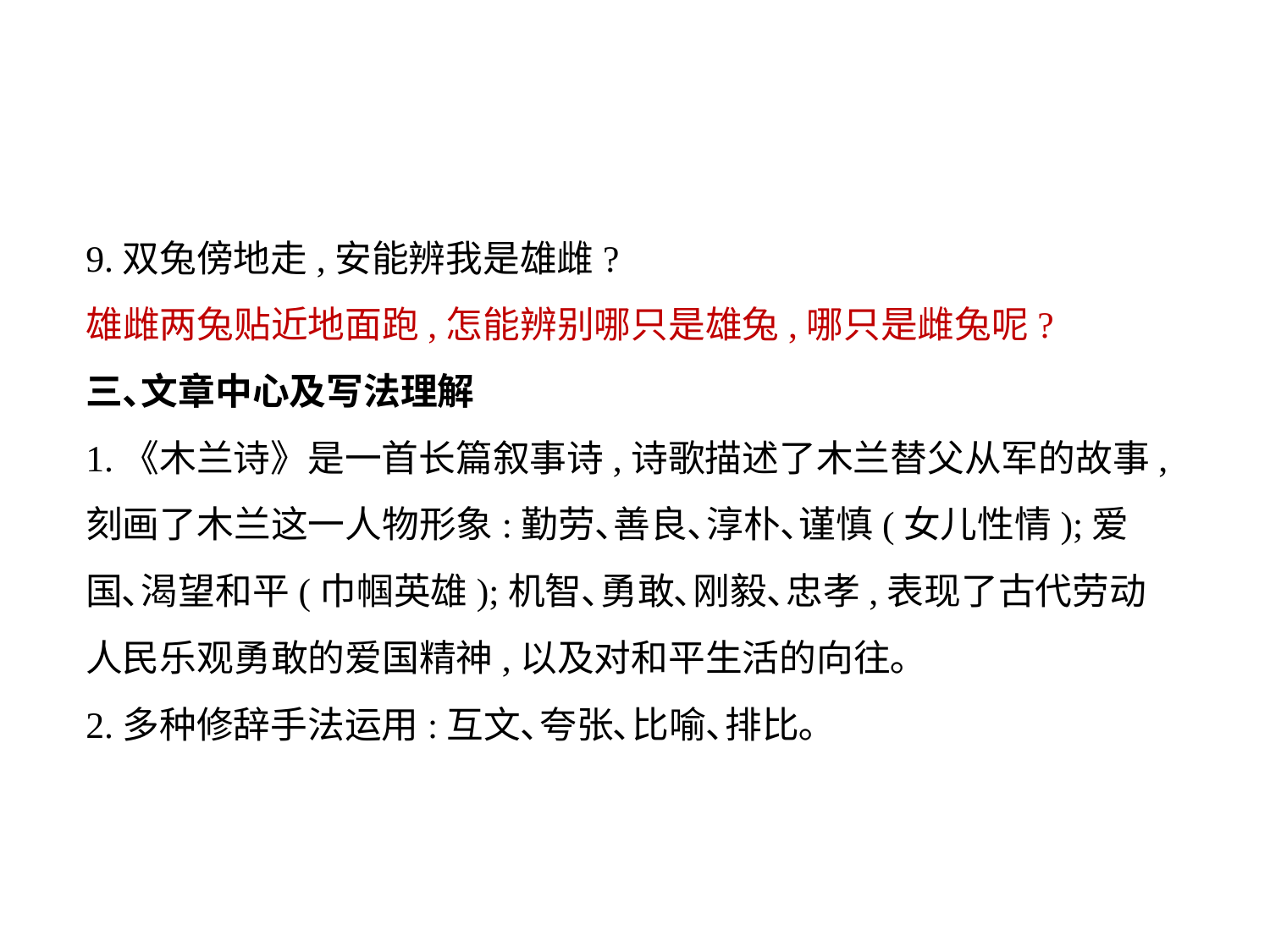

9.双兔傍地走,安能辨我是雄雌?
雄雌两兔贴近地面跑,怎能辨别哪只是雄兔,哪只是雌兔呢?
三､文章中心及写法理解
1.《木兰诗》是一首长篇叙事诗,诗歌描述了木兰替父从军的故事,刻画了木兰这一人物形象:勤劳､善良､淳朴､谨慎(女儿性情);爱国､渴望和平(巾帼英雄);机智､勇敢､刚毅､忠孝,表现了古代劳动人民乐观勇敢的爱国精神,以及对和平生活的向往｡
2.多种修辞手法运用:互文､夸张､比喻､排比｡